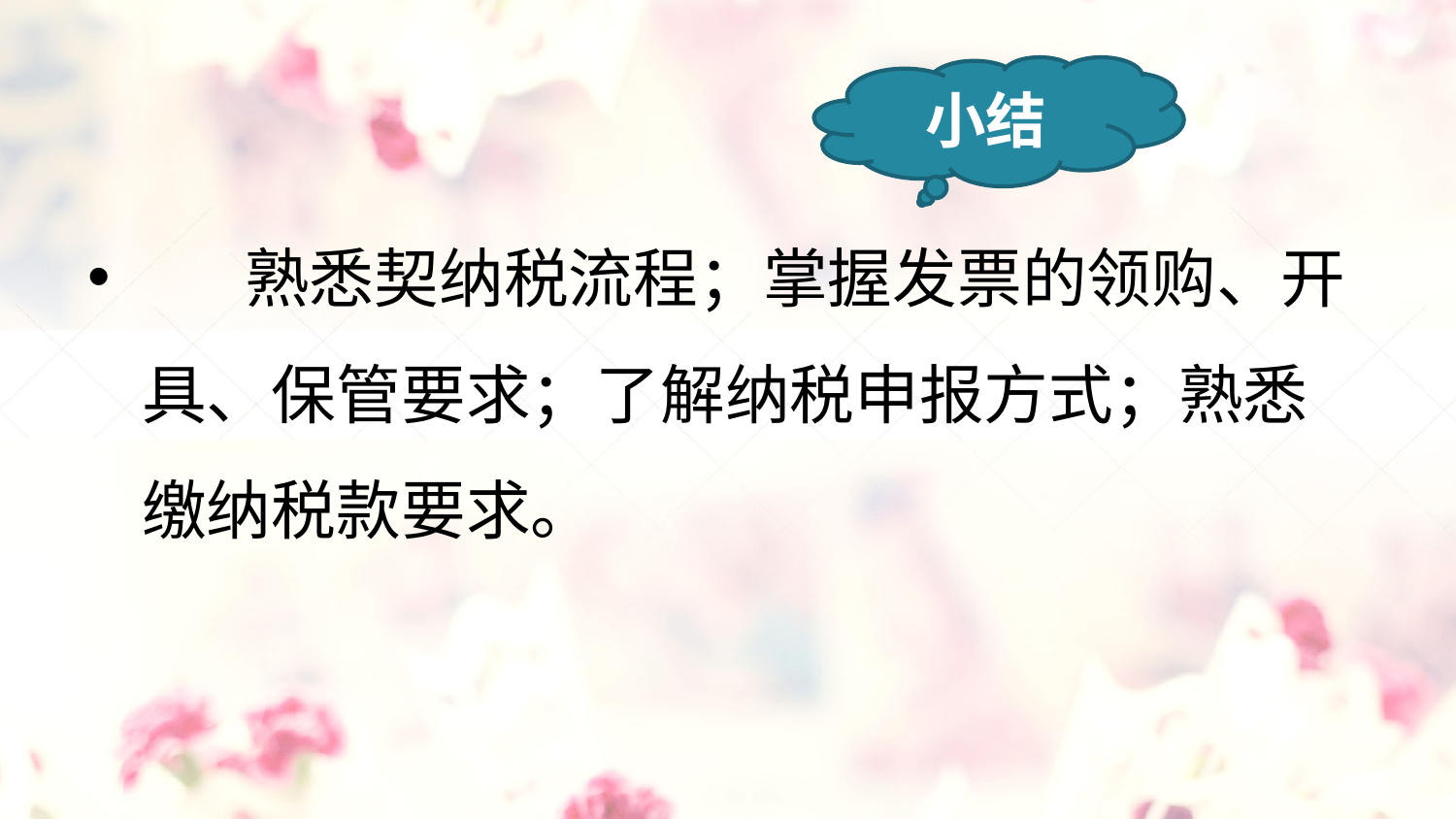

#
      熟悉契纳税流程；掌握发票的领购、开具、保管要求；了解纳税申报方式；熟悉缴纳税款要求。

小结